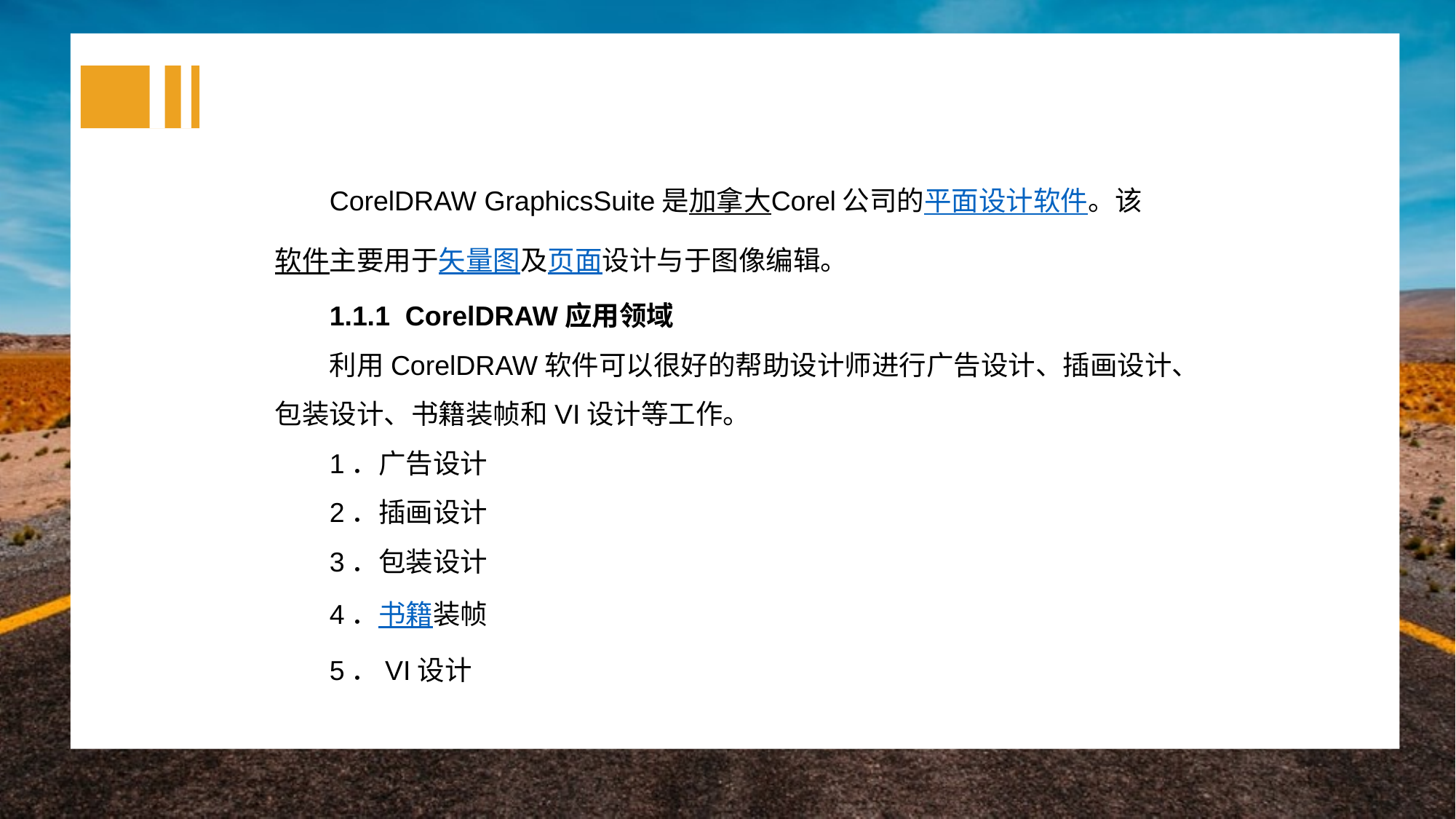

CorelDRAW GraphicsSuite是加拿大Corel公司的平面设计软件。该软件主要用于矢量图及页面设计与于图像编辑。
1.1.1  CorelDRAW应用领域
利用CorelDRAW软件可以很好的帮助设计师进行广告设计、插画设计、包装设计、书籍装帧和VI设计等工作。
1．广告设计
2．插画设计
3．包装设计
4．书籍装帧
5．VI设计